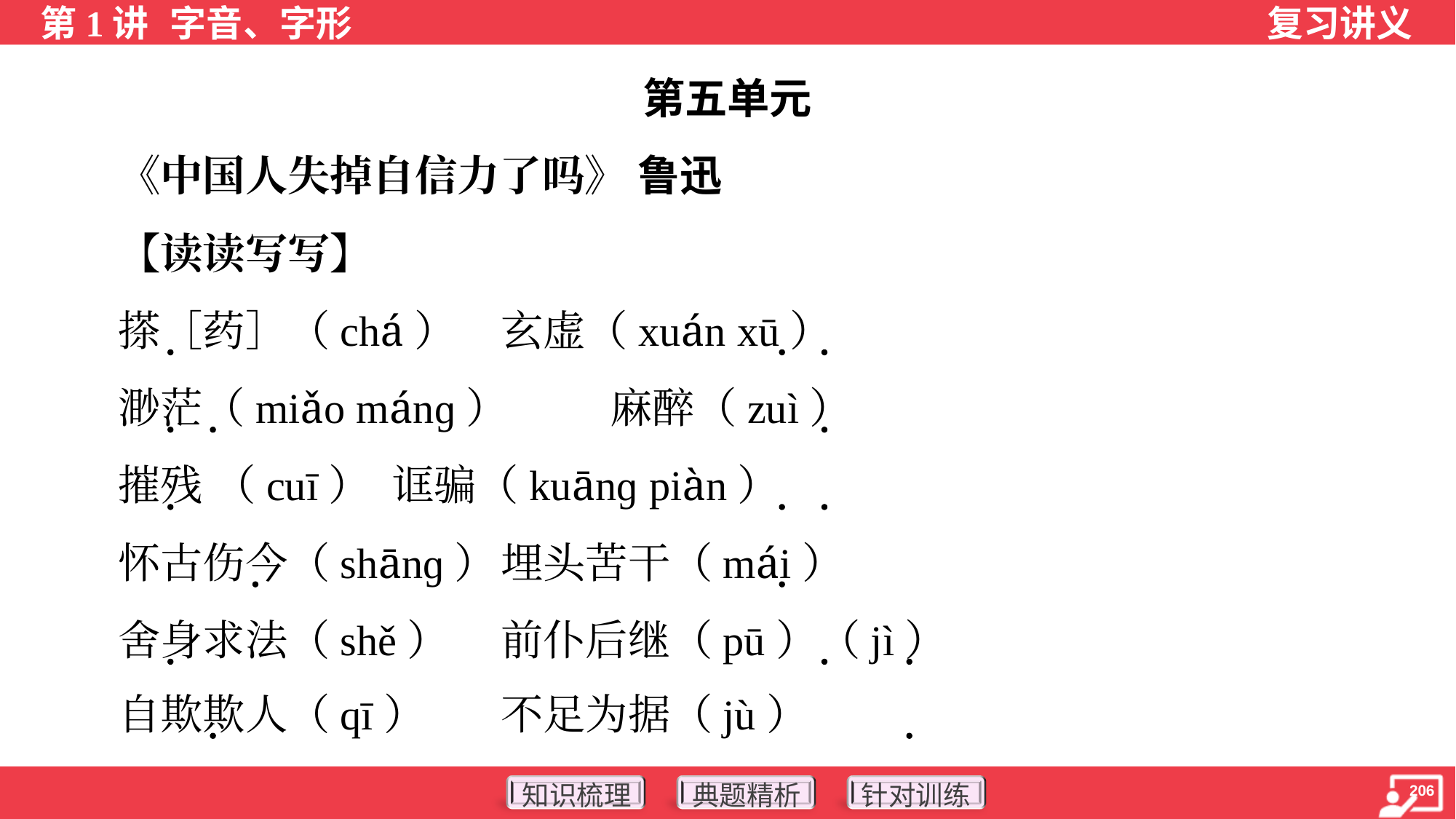

第五单元
    《中国人失掉自信力了吗》 鲁迅
    【读读写写】
    搽［药］（chá）	玄虚（xuán xū）
    渺茫（miǎo mánɡ）	麻醉（zuì）
    摧残 （cuī）	诓骗（kuānɡ piàn）
    怀古伤今（shānɡ）	埋头苦干（mái）
    舍身求法（shě）	前仆后继（pū）（jì）
    自欺欺人（qī）	不足为据（jù）